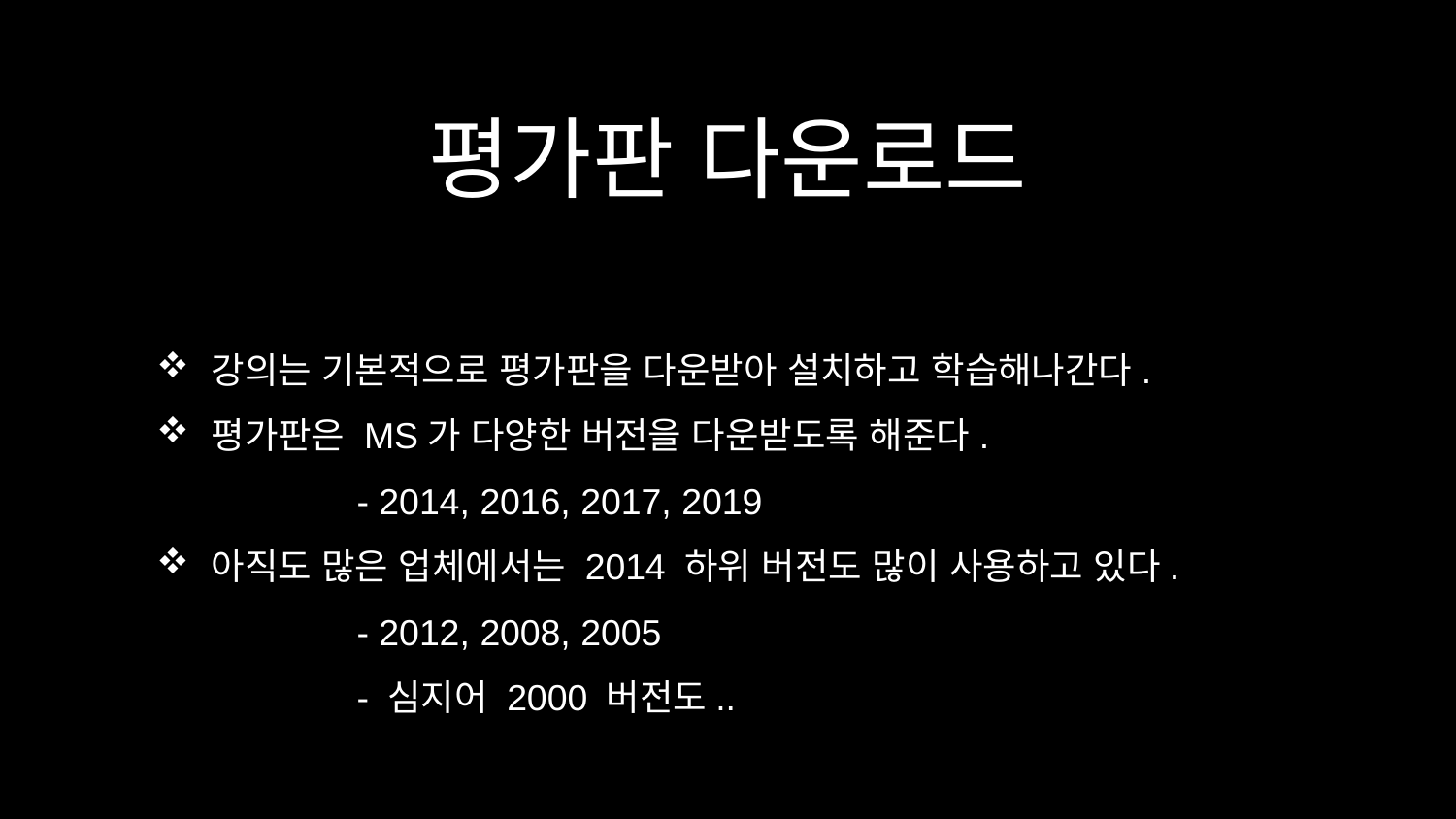

# 평가판 다운로드
강의는 기본적으로 평가판을 다운받아 설치하고 학습해나간다.
평가판은 MS가 다양한 버전을 다운받도록 해준다.
	- 2014, 2016, 2017, 2019
아직도 많은 업체에서는 2014 하위 버전도 많이 사용하고 있다.
	- 2012, 2008, 2005
	- 심지어 2000 버전도..